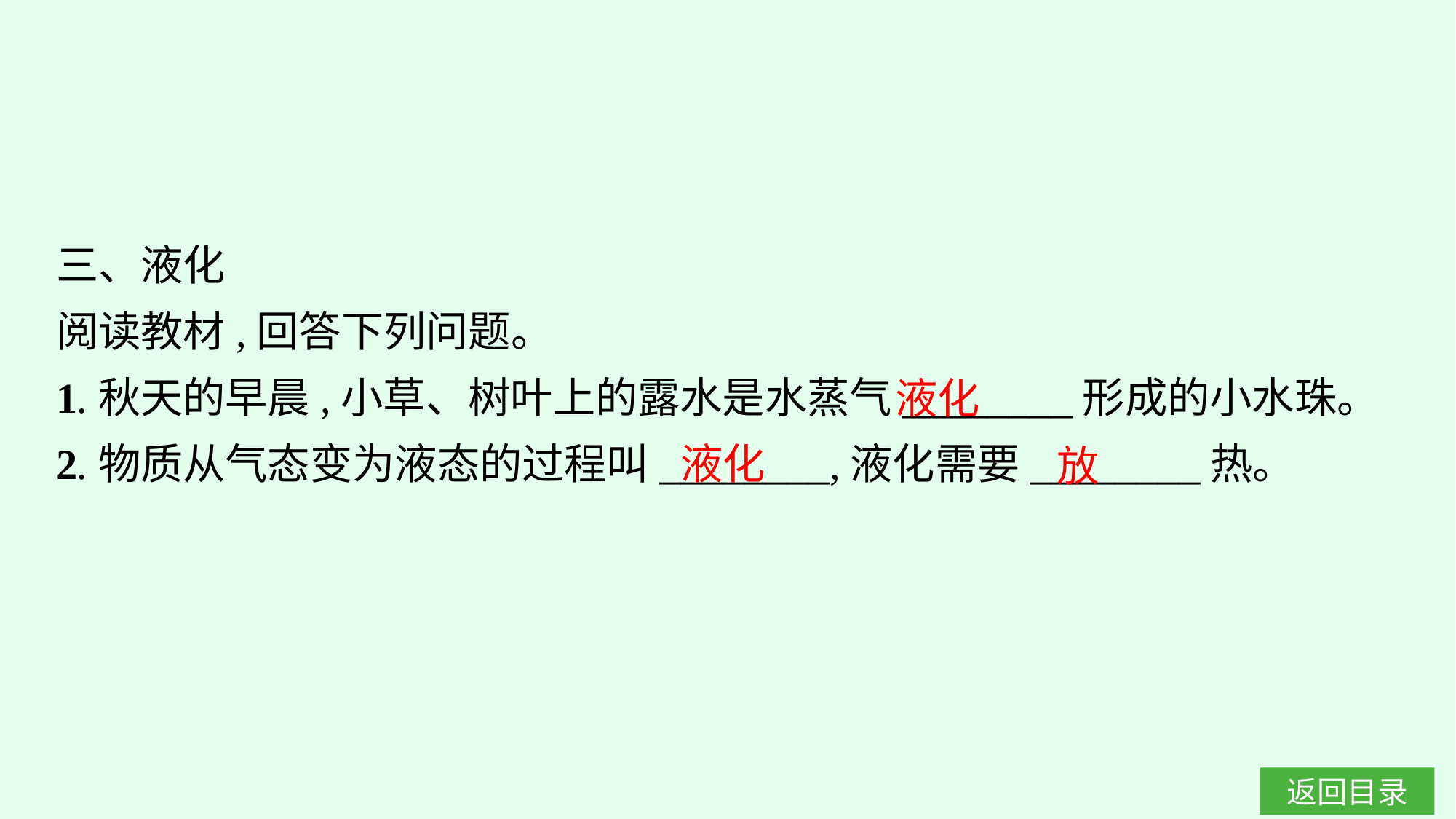

三、液化
阅读教材,回答下列问题。
1.秋天的早晨,小草、树叶上的露水是水蒸气________形成的小水珠。
2.物质从气态变为液态的过程叫________,液化需要________热。
液化
液化
放